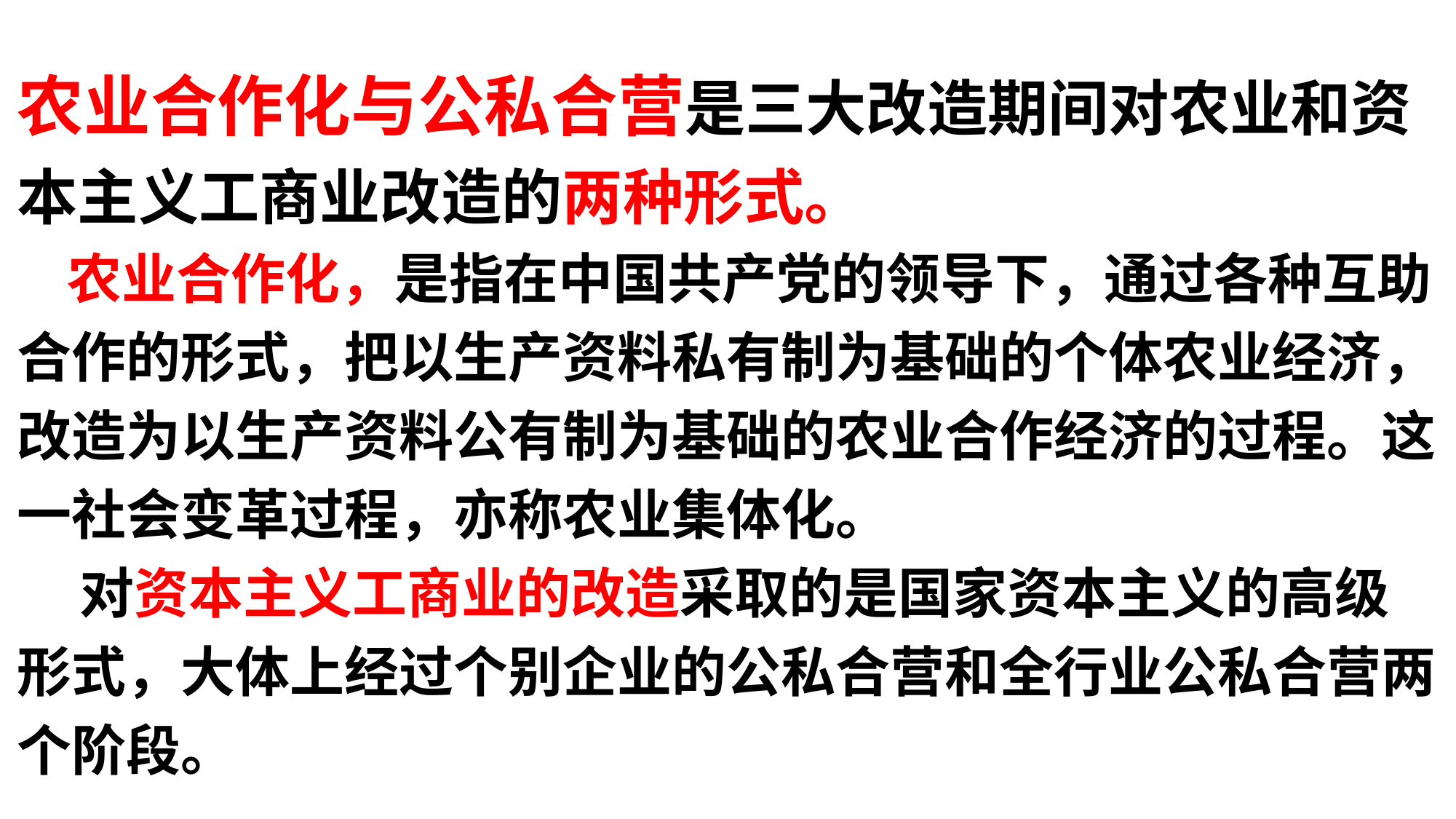

农业合作化与公私合营是三大改造期间对农业和资本主义工商业改造的两种形式。
   农业合作化，是指在中国共产党的领导下，通过各种互助合作的形式，把以生产资料私有制为基础的个体农业经济，改造为以生产资料公有制为基础的农业合作经济的过程。这一社会变革过程，亦称农业集体化。
    对资本主义工商业的改造采取的是国家资本主义的高级形式，大体上经过个别企业的公私合营和全行业公私合营两个阶段。